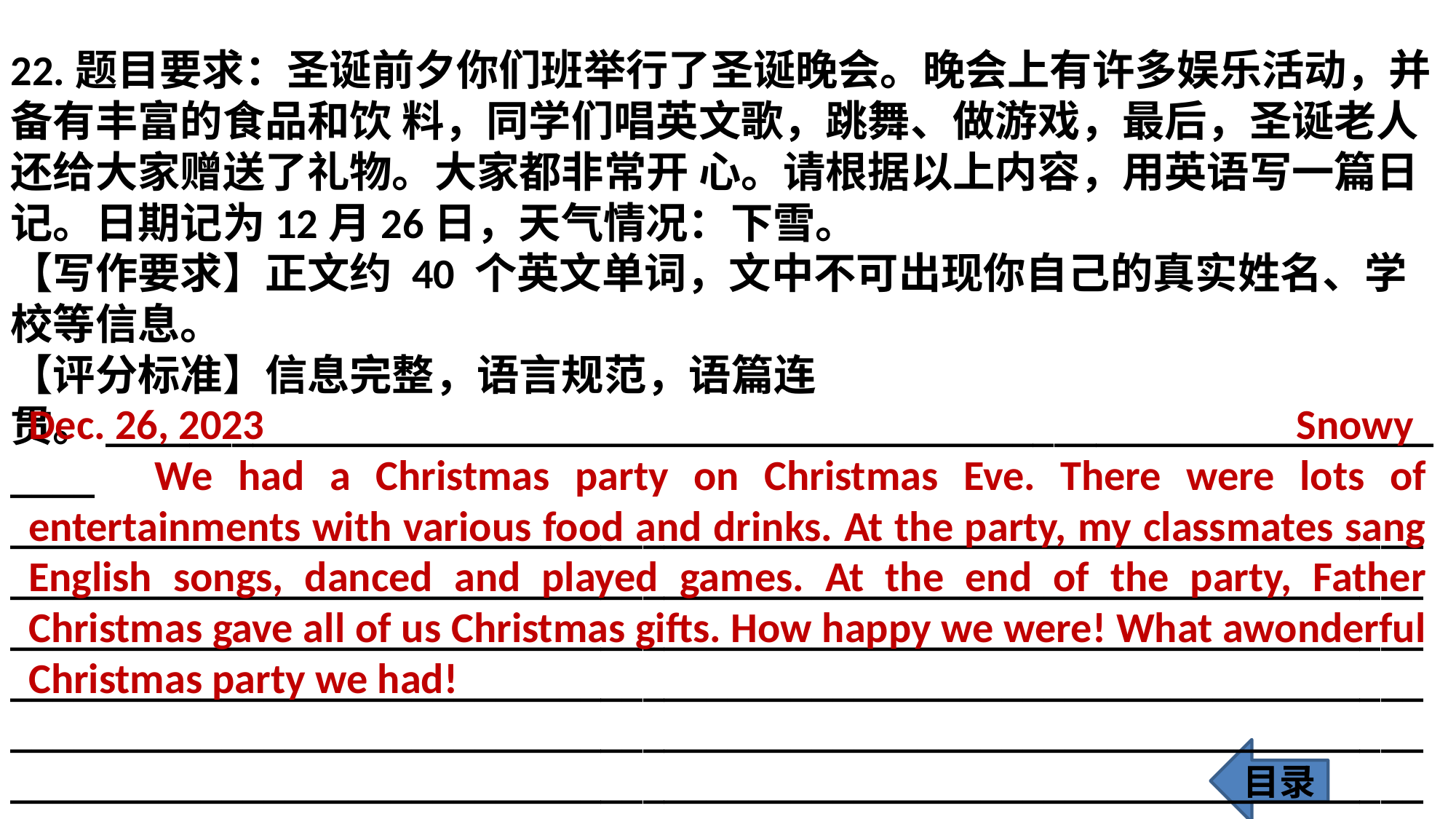

22.题目要求：圣诞前夕你们班举行了圣诞晚会。晚会上有许多娱乐活动，并备有丰富的食品和饮 料，同学们唱英文歌，跳舞、做游戏，最后，圣诞老人还给大家赠送了礼物。大家都非常开 心。请根据以上内容，用英语写一篇日记。日期记为12月26日，天气情况：下雪。
【写作要求】正文约 40 个英文单词，文中不可出现你自己的真实姓名、学校等信息。
【评分标准】信息完整，语言规范，语篇连贯。___________________________________________________________________
___________________________________________________________________
___________________________________________________________________
___________________________________________________________________
___________________________________________________________________
___________________________________________________________________
___________________________________________________________________

Dec. 26, 2023			                                                                           Snowy
     We had a Christmas party on Christmas Eve. There were lots of entertainments with various food and drinks. At the party, my classmates sang English songs, danced and played games. At the end of the party, Father Christmas gave all of us Christmas gifts. How happy we were! What awonderful Christmas party we had!
103
目录